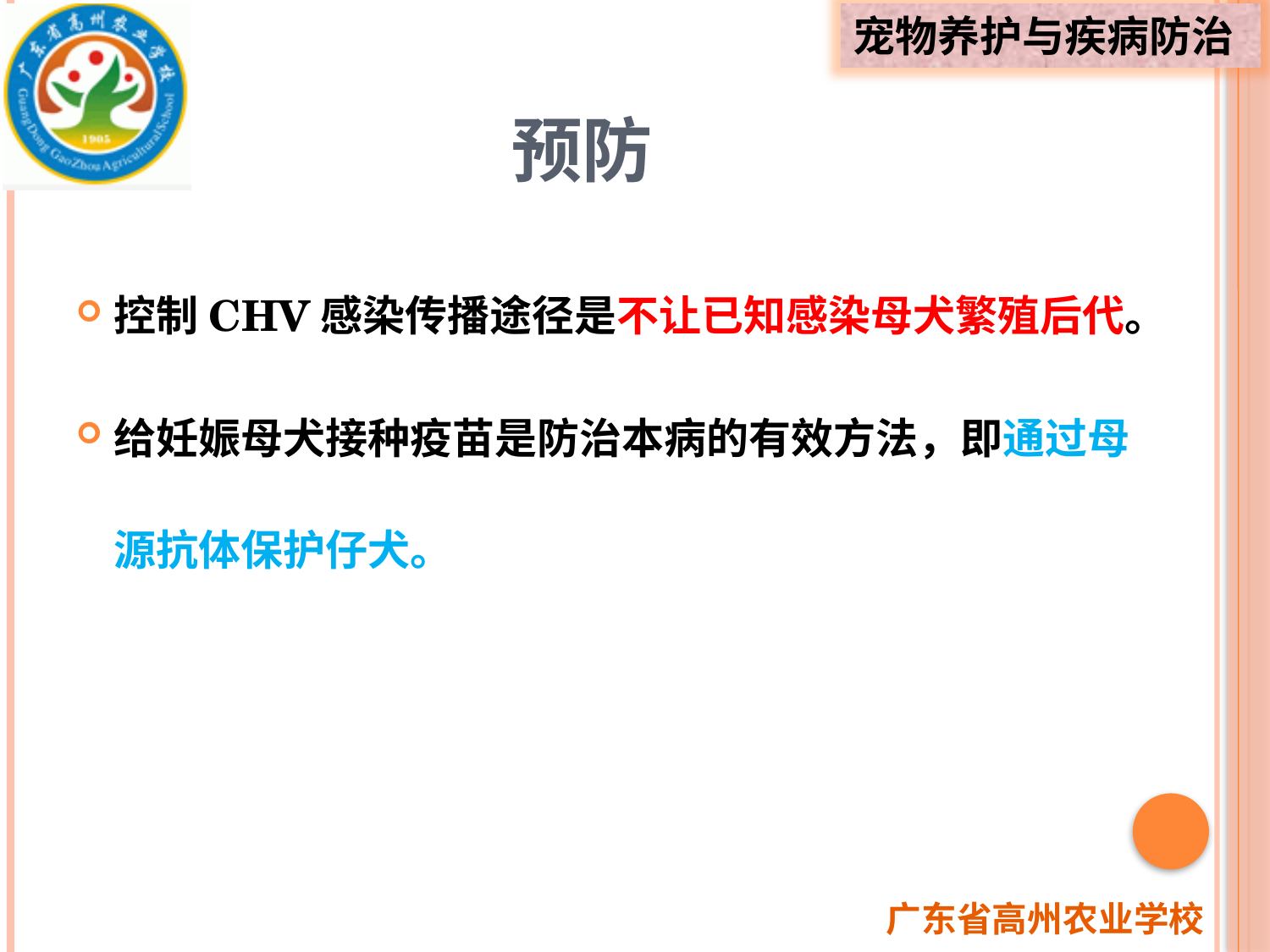

# 预防
控制CHV感染传播途径是不让已知感染母犬繁殖后代。
给妊娠母犬接种疫苗是防治本病的有效方法，即通过母源抗体保护仔犬。